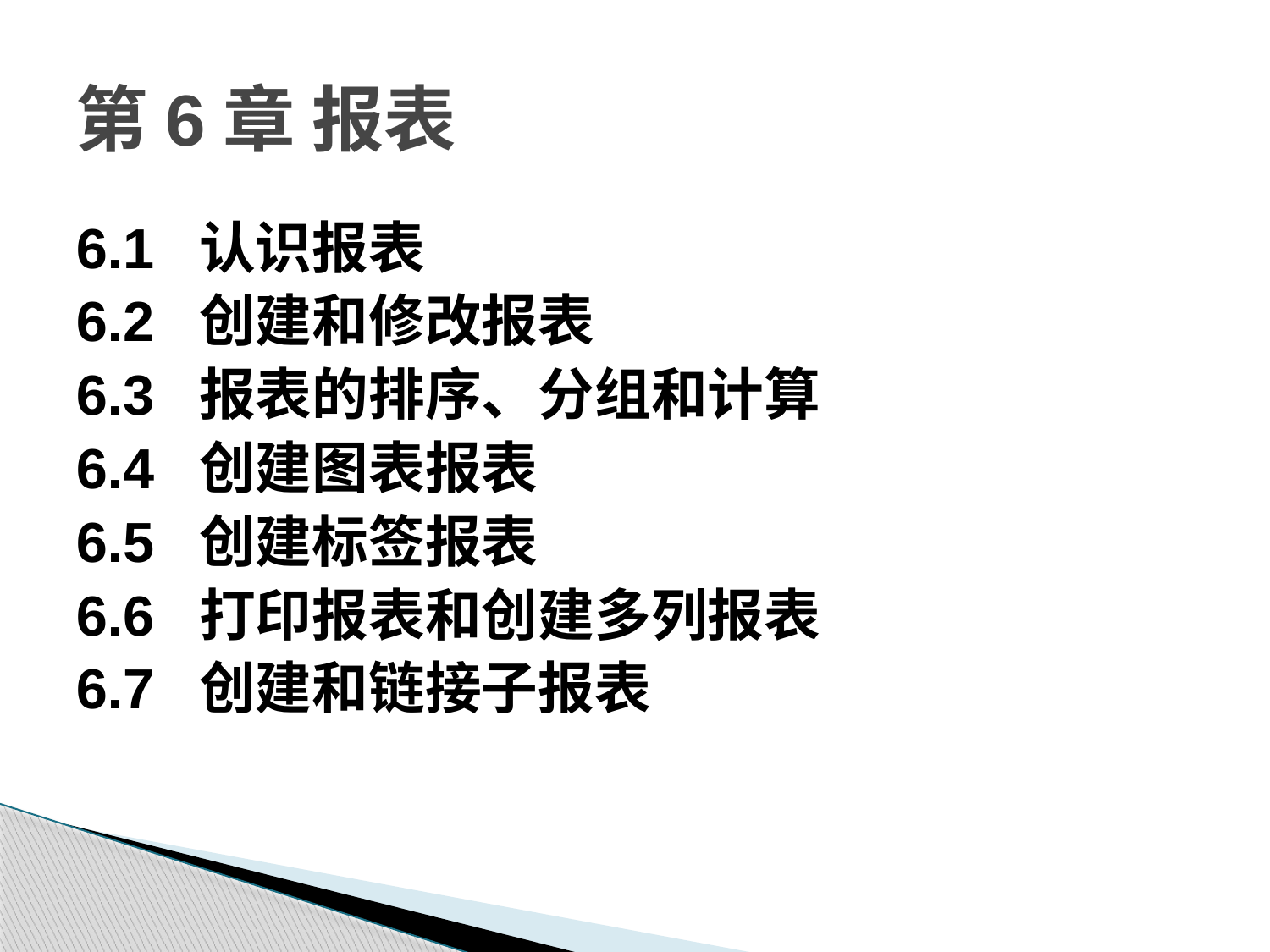

# 第6章 报表
6.1  认识报表
6.2  创建和修改报表
6.3  报表的排序、分组和计算
6.4  创建图表报表
6.5  创建标签报表
6.6  打印报表和创建多列报表
6.7  创建和链接子报表